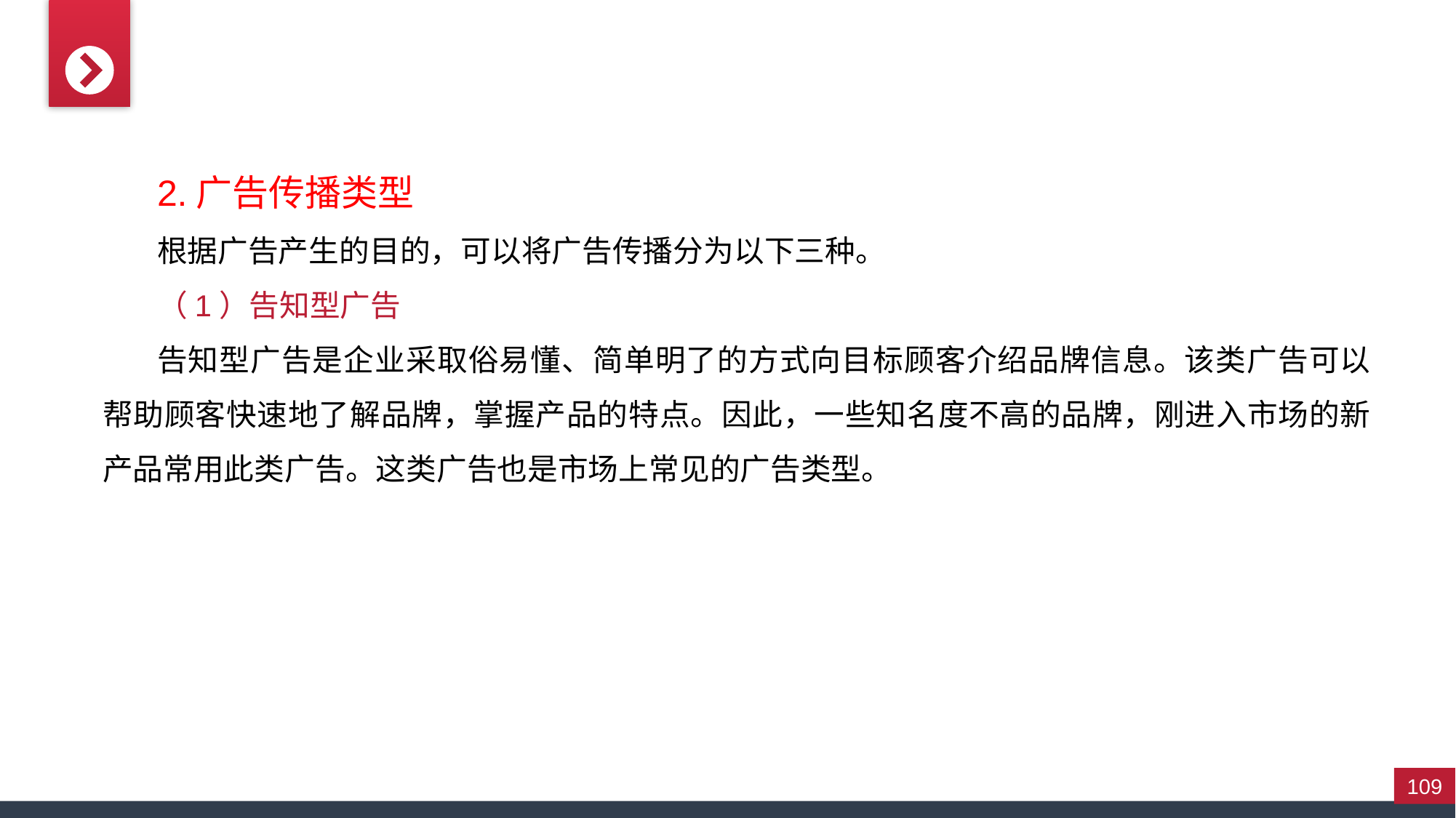

2.广告传播类型
根据广告产生的目的，可以将广告传播分为以下三种。
（1）告知型广告
告知型广告是企业采取俗易懂、简单明了的方式向目标顾客介绍品牌信息。该类广告可以帮助顾客快速地了解品牌，掌握产品的特点。因此，一些知名度不高的品牌，刚进入市场的新产品常用此类广告。这类广告也是市场上常见的广告类型。